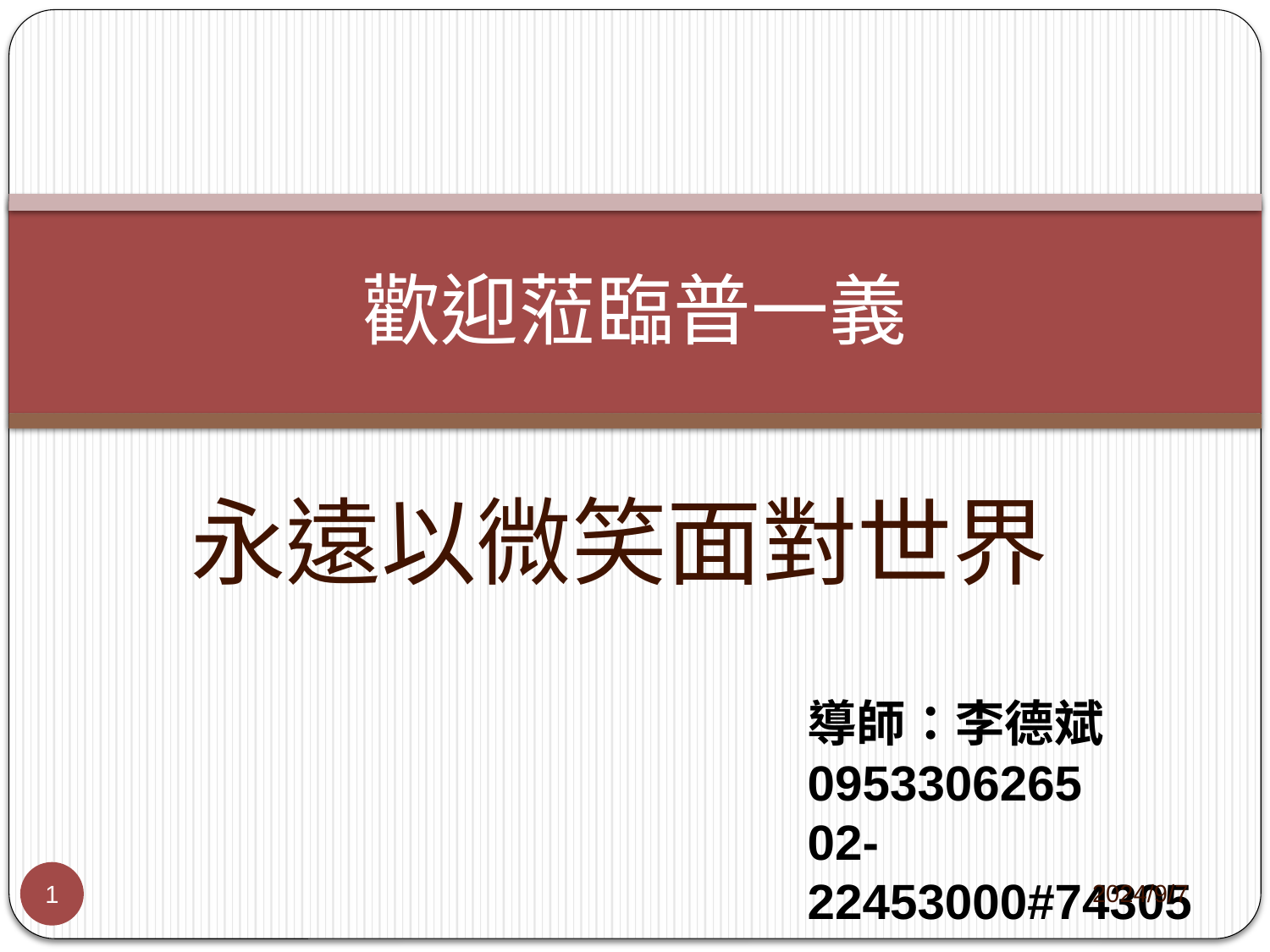

# 歡迎蒞臨普一義
永遠以微笑面對世界
導師：李德斌
0953306265
02-22453000#74305
2024/9/7
1